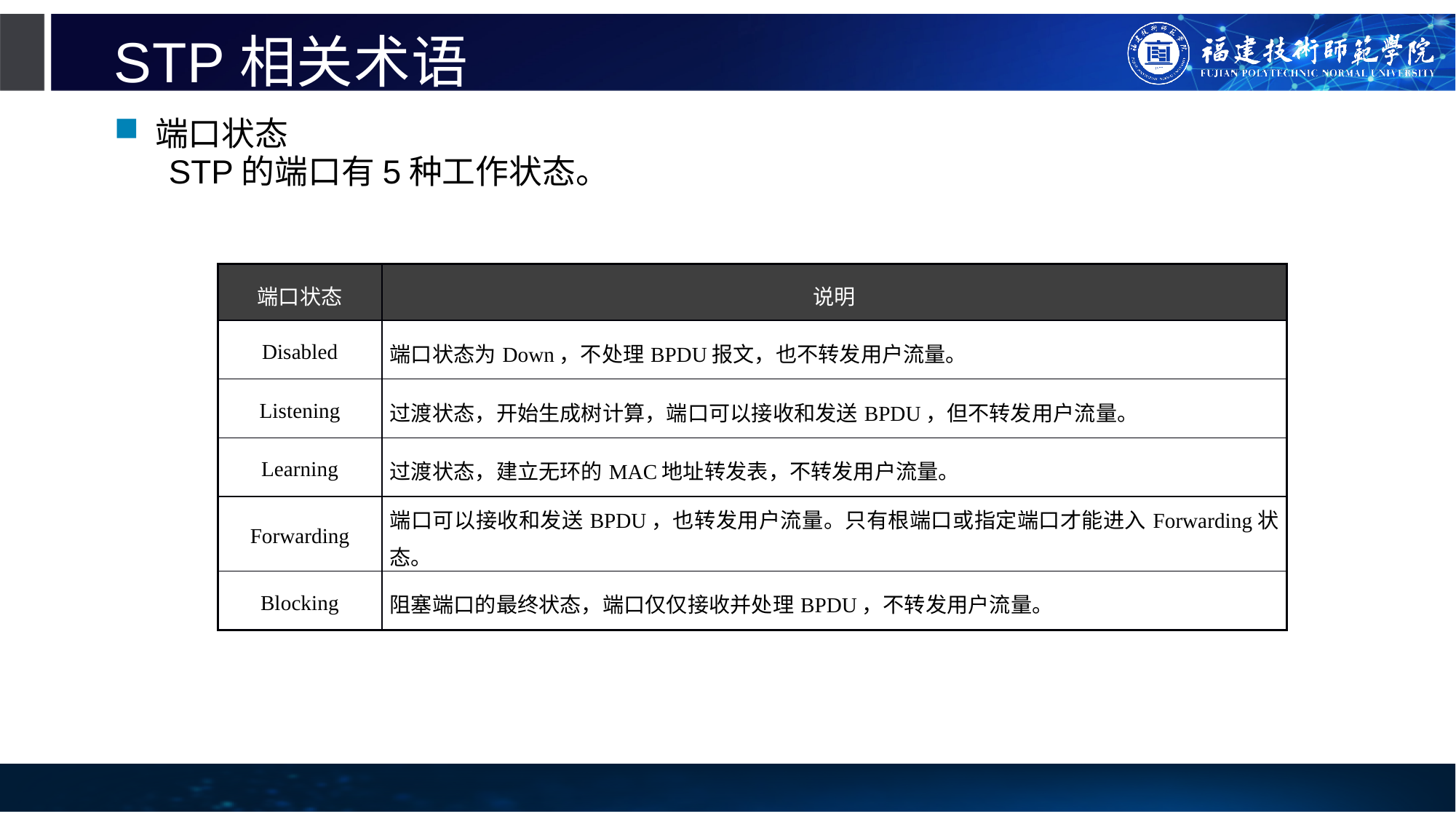

# STP相关术语
端口状态
STP的端口有5种工作状态。
| 端口状态 | 说明 |
| --- | --- |
| Disabled | 端口状态为Down，不处理BPDU报文，也不转发用户流量。 |
| Listening | 过渡状态，开始生成树计算，端口可以接收和发送BPDU，但不转发用户流量。 |
| Learning | 过渡状态，建立无环的MAC地址转发表，不转发用户流量。 |
| Forwarding | 端口可以接收和发送BPDU，也转发用户流量。只有根端口或指定端口才能进入Forwarding状态。 |
| Blocking | 阻塞端口的最终状态，端口仅仅接收并处理BPDU，不转发用户流量。 |